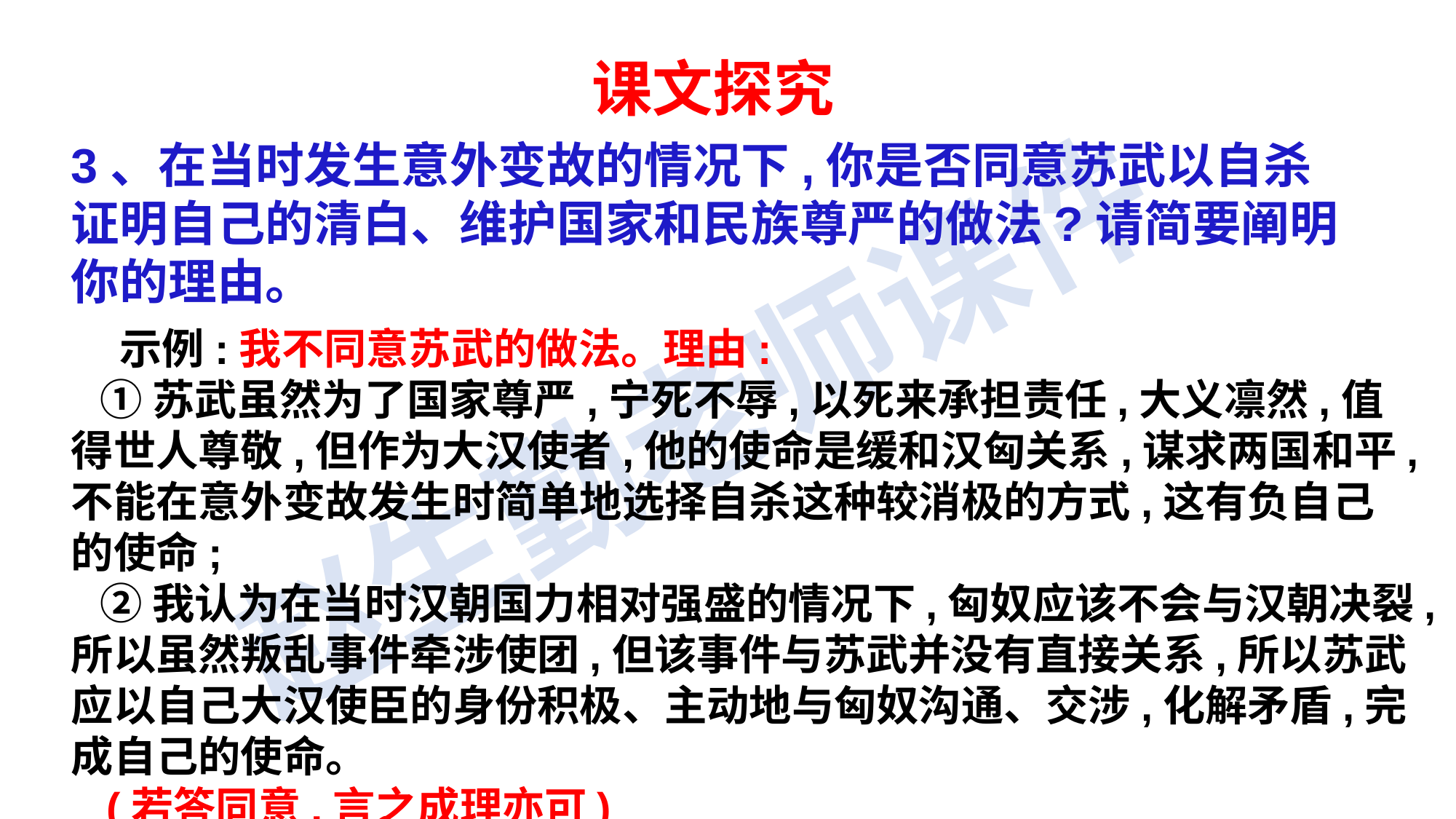

课文探究
3、在当时发生意外变故的情况下,你是否同意苏武以自杀证明自己的清白、维护国家和民族尊严的做法?请简要阐明你的理由。
    示例:我不同意苏武的做法。理由:
   ①苏武虽然为了国家尊严,宁死不辱,以死来承担责任,大义凛然,值得世人尊敬,但作为大汉使者,他的使命是缓和汉匈关系,谋求两国和平,不能在意外变故发生时简单地选择自杀这种较消极的方式,这有负自己的使命;
   ②我认为在当时汉朝国力相对强盛的情况下,匈奴应该不会与汉朝决裂,所以虽然叛乱事件牵涉使团,但该事件与苏武并没有直接关系,所以苏武应以自己大汉使臣的身份积极、主动地与匈奴沟通、交涉,化解矛盾,完成自己的使命。
   (若答同意,言之成理亦可)